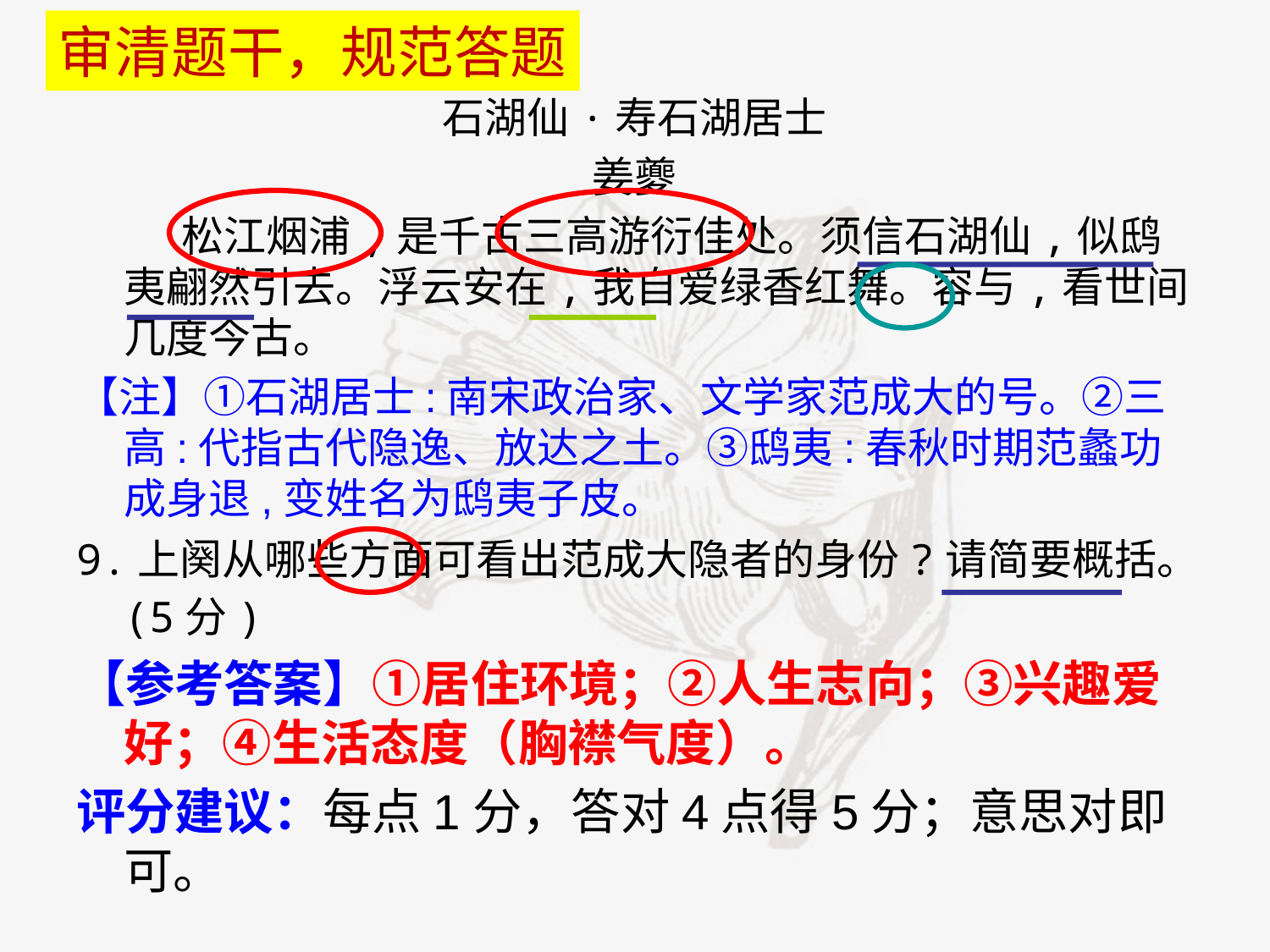

审清题干，规范答题
石湖仙·寿石湖居士
姜夔
          松江烟浦,是千古三高游衍佳处。须信石湖仙,似鸱夷翩然引去。浮云安在,我自爱绿香红舞。容与,看世间几度今古。
【注】①石湖居士:南宋政治家、文学家范成大的号。②三高:代指古代隐逸、放达之土。③鸱夷:春秋时期范蠡功成身退,变姓名为鸱夷子皮。
9.上阕从哪些方面可看出范成大隐者的身份?请简要概括。(5分)
【参考答案】①居住环境；②人生志向；③兴趣爱好；④生活态度（胸襟气度）。
评分建议：每点1分，答对4点得5分；意思对即可。